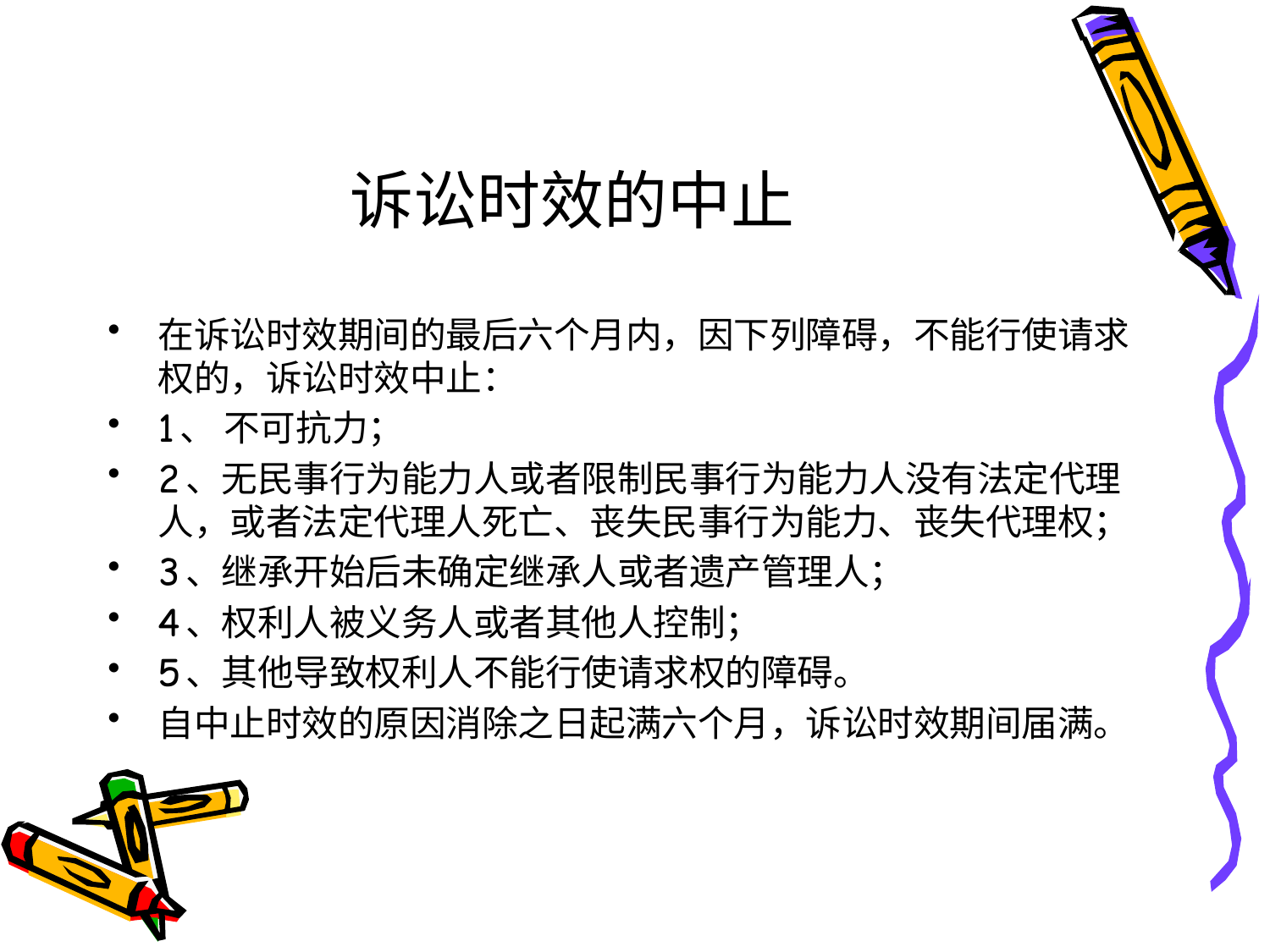

# 诉讼时效的中止

在诉讼时效期间的最后六个月内，因下列障碍，不能行使请求权的，诉讼时效中止：
1、 不可抗力；
2、无民事行为能力人或者限制民事行为能力人没有法定代理人，或者法定代理人死亡、丧失民事行为能力、丧失代理权；
3、继承开始后未确定继承人或者遗产管理人；
4、权利人被义务人或者其他人控制；
5、其他导致权利人不能行使请求权的障碍。
自中止时效的原因消除之日起满六个月，诉讼时效期间届满。